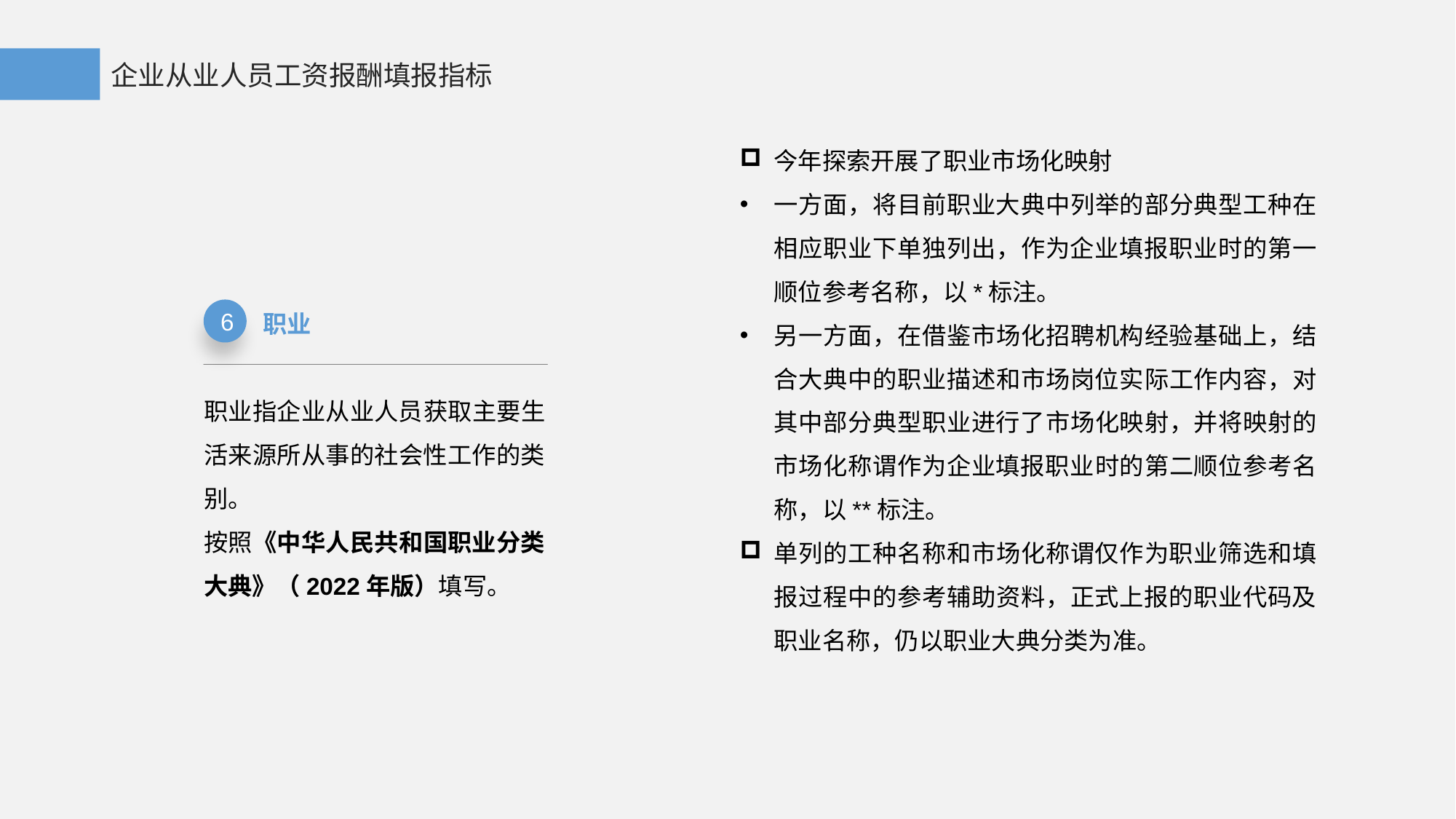

企业从业人员工资报酬填报指标
今年探索开展了职业市场化映射
一方面，将目前职业大典中列举的部分典型工种在相应职业下单独列出，作为企业填报职业时的第一顺位参考名称，以*标注。
另一方面，在借鉴市场化招聘机构经验基础上，结合大典中的职业描述和市场岗位实际工作内容，对其中部分典型职业进行了市场化映射，并将映射的市场化称谓作为企业填报职业时的第二顺位参考名称，以**标注。
单列的工种名称和市场化称谓仅作为职业筛选和填报过程中的参考辅助资料，正式上报的职业代码及职业名称，仍以职业大典分类为准。
6
职业
职业指企业从业人员获取主要生活来源所从事的社会性工作的类别。
按照《中华人民共和国职业分类大典》（2022年版）填写。

43